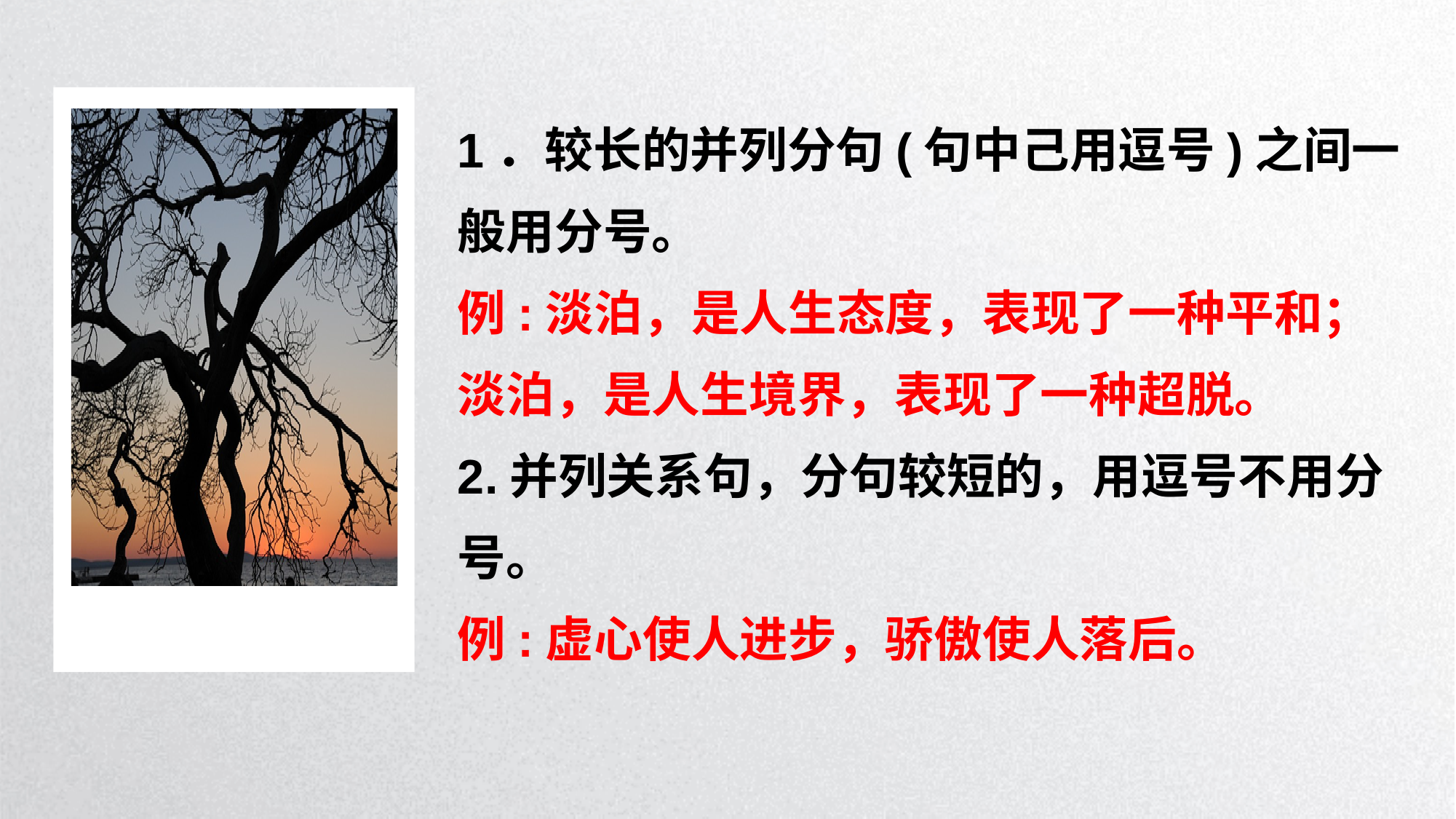

1．较长的并列分句(句中己用逗号)之间一般用分号。
例:淡泊，是人生态度，表现了一种平和；淡泊，是人生境界，表现了一种超脱。
2.并列关系句，分句较短的，用逗号不用分号。
例:虚心使人进步，骄傲使人落后。